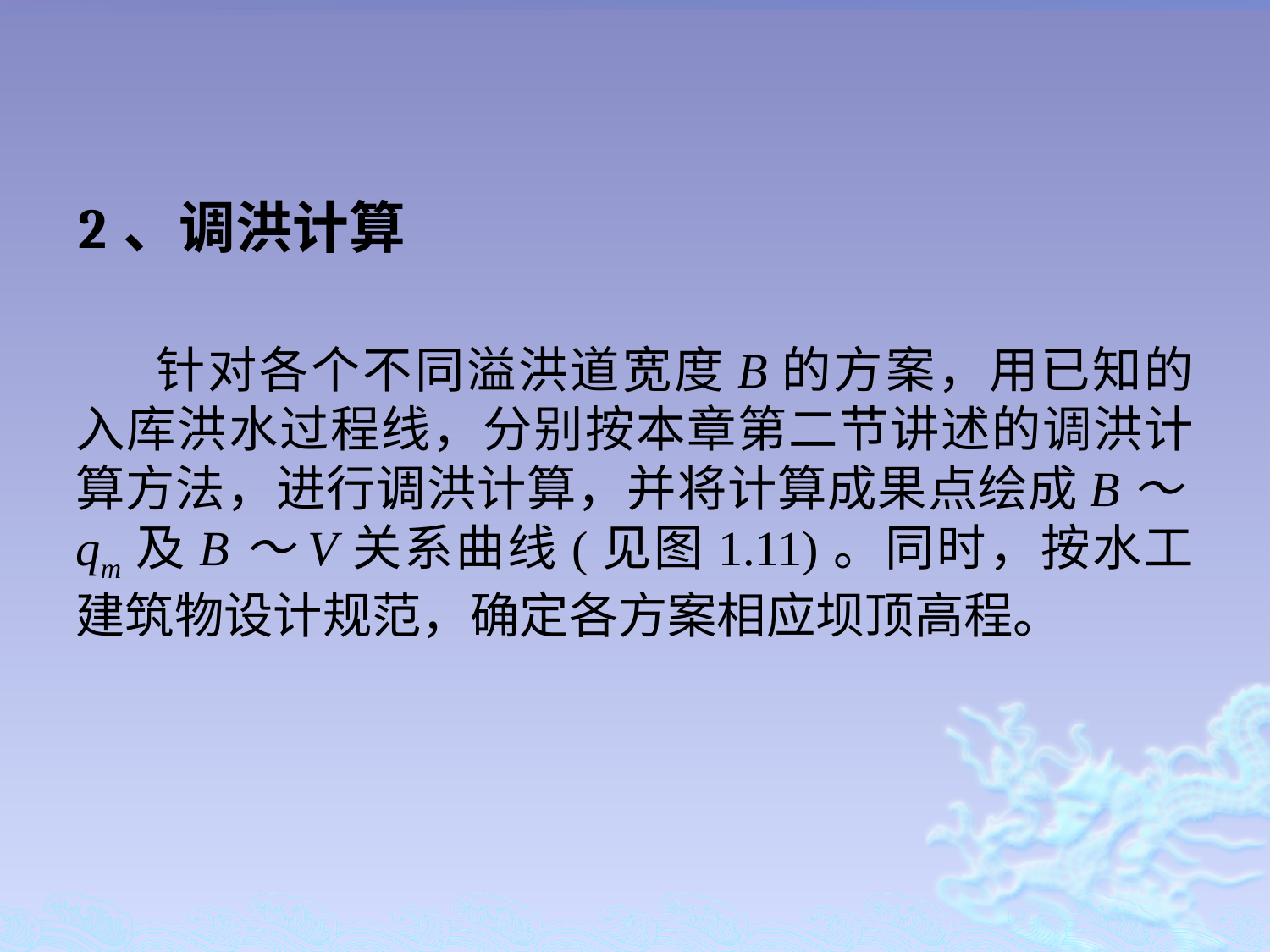

2、调洪计算

针对各个不同溢洪道宽度B的方案，用已知的入库洪水过程线，分别按本章第二节讲述的调洪计算方法，进行调洪计算，并将计算成果点绘成B～qm及B～V关系曲线(见图1.11)。同时，按水工建筑物设计规范，确定各方案相应坝顶高程。